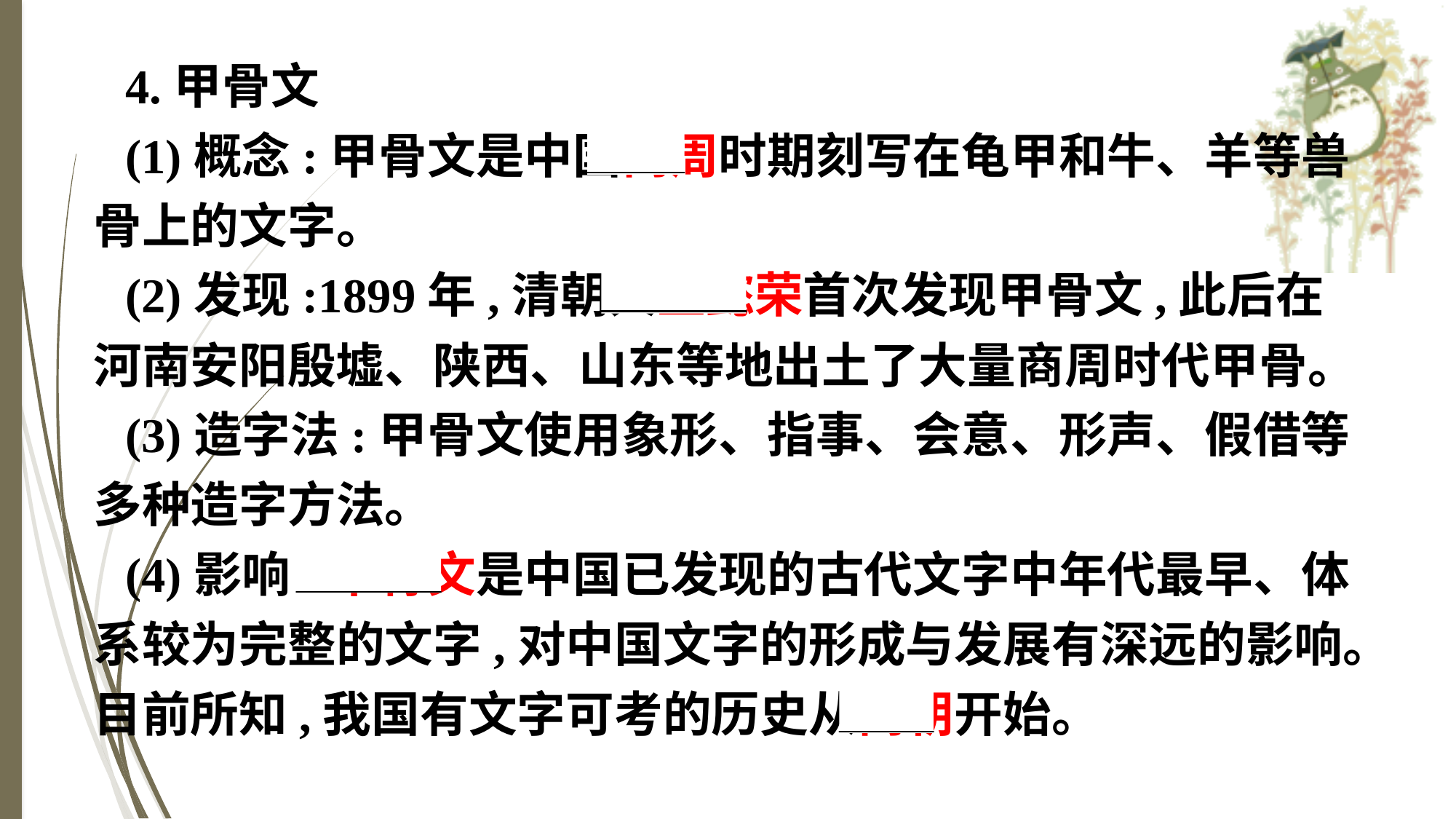

4.甲骨文
(1)概念:甲骨文是中国商周时期刻写在龟甲和牛、羊等兽骨上的文字。
(2)发现:1899年,清朝人王懿荣首次发现甲骨文,此后在河南安阳殷墟、陕西、山东等地出土了大量商周时代甲骨。
(3)造字法:甲骨文使用象形、指事、会意、形声、假借等多种造字方法。
(4)影响:甲骨文是中国已发现的古代文字中年代最早、体系较为完整的文字,对中国文字的形成与发展有深远的影响。目前所知,我国有文字可考的历史从商朝开始。